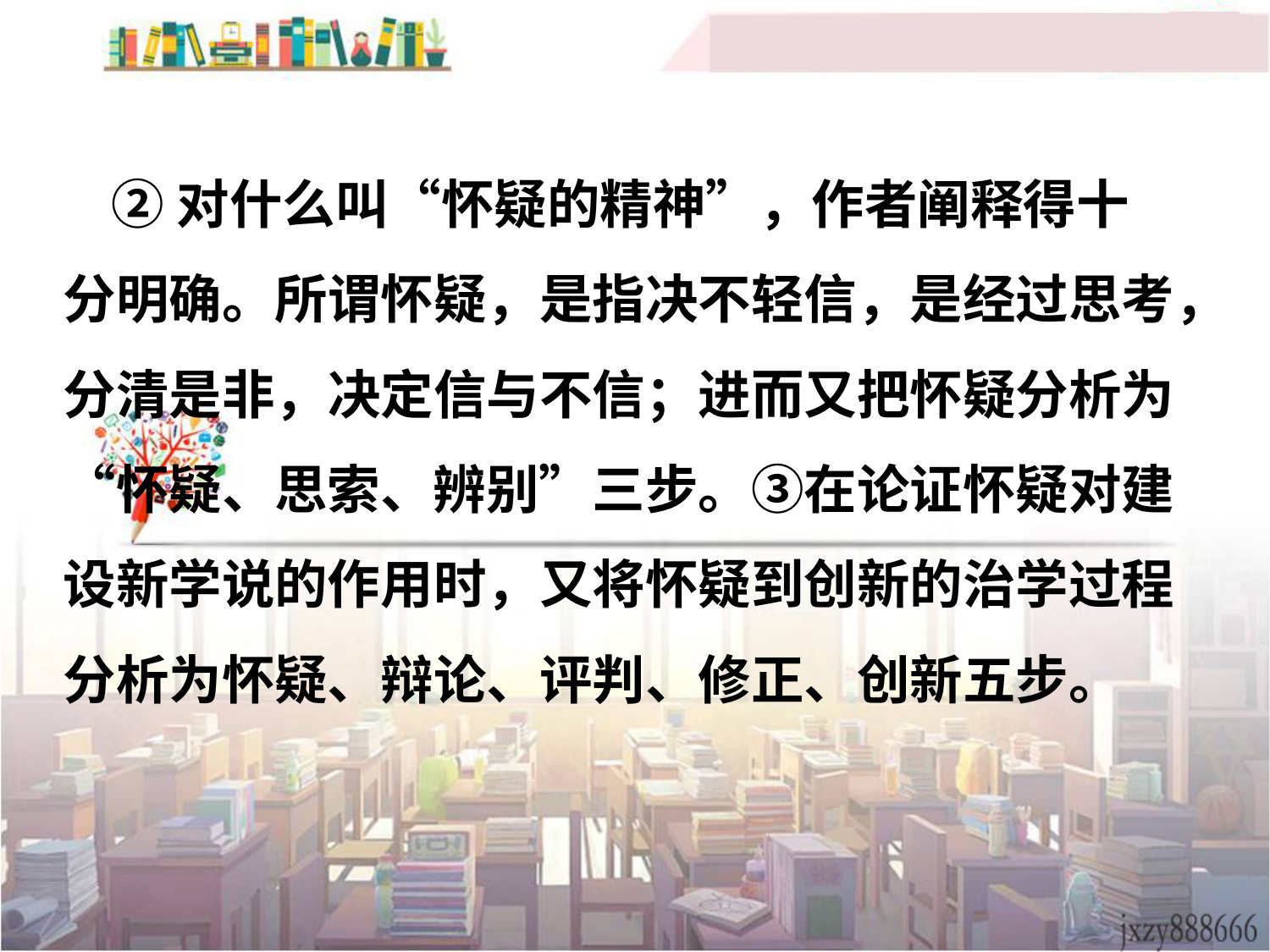

②对什么叫“怀疑的精神”，作者阐释得十分明确。所谓怀疑，是指决不轻信，是经过思考，分清是非，决定信与不信；进而又把怀疑分析为“怀疑、思索、辨别”三步。③在论证怀疑对建设新学说的作用时，又将怀疑到创新的治学过程分析为怀疑、辩论、评判、修正、创新五步。